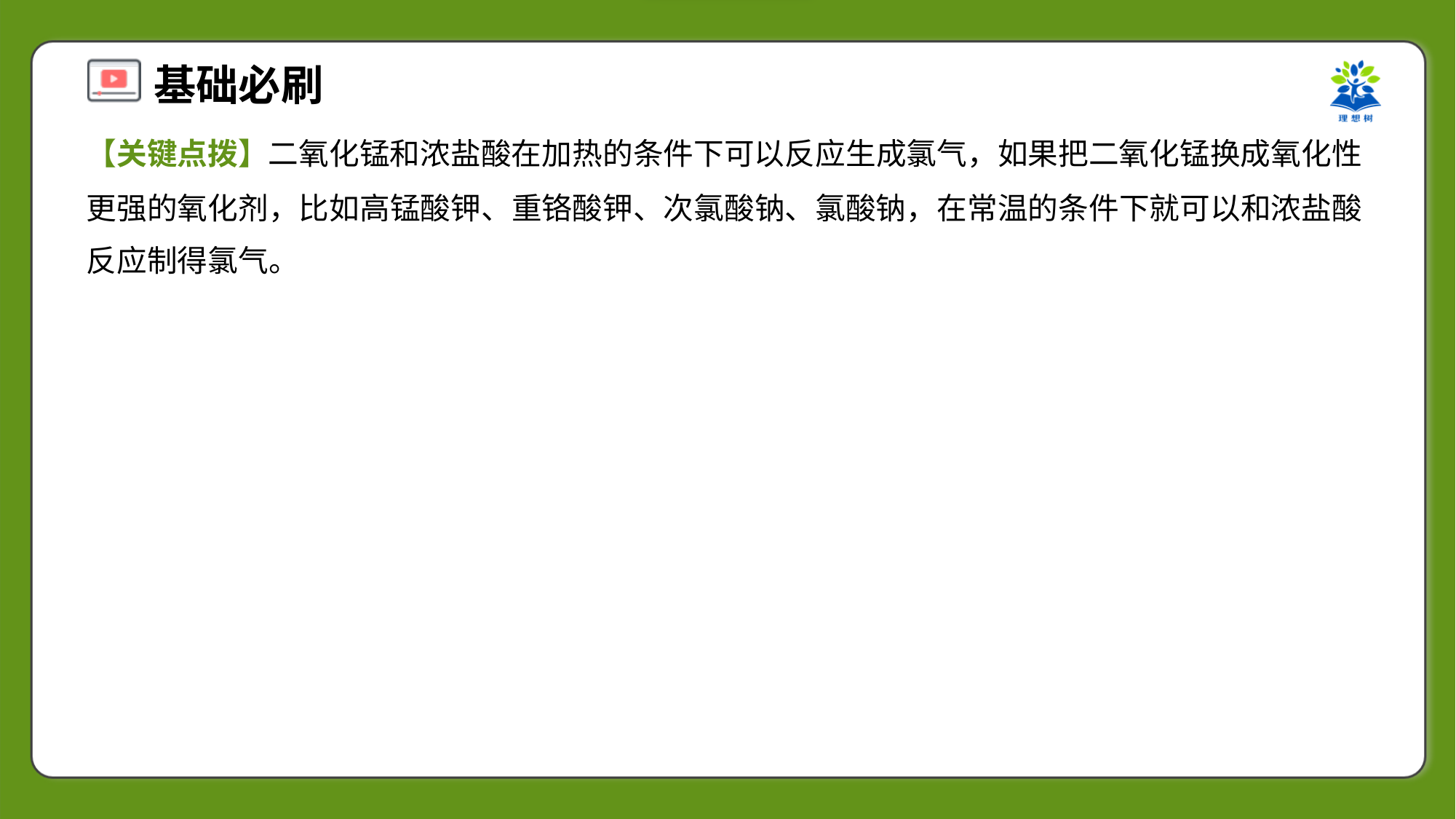

【关键点拨】二氧化锰和浓盐酸在加热的条件下可以反应生成氯气，如果把二氧化锰换成氧化性
更强的氧化剂，比如高锰酸钾、重铬酸钾、次氯酸钠、氯酸钠，在常温的条件下就可以和浓盐酸
反应制得氯气。